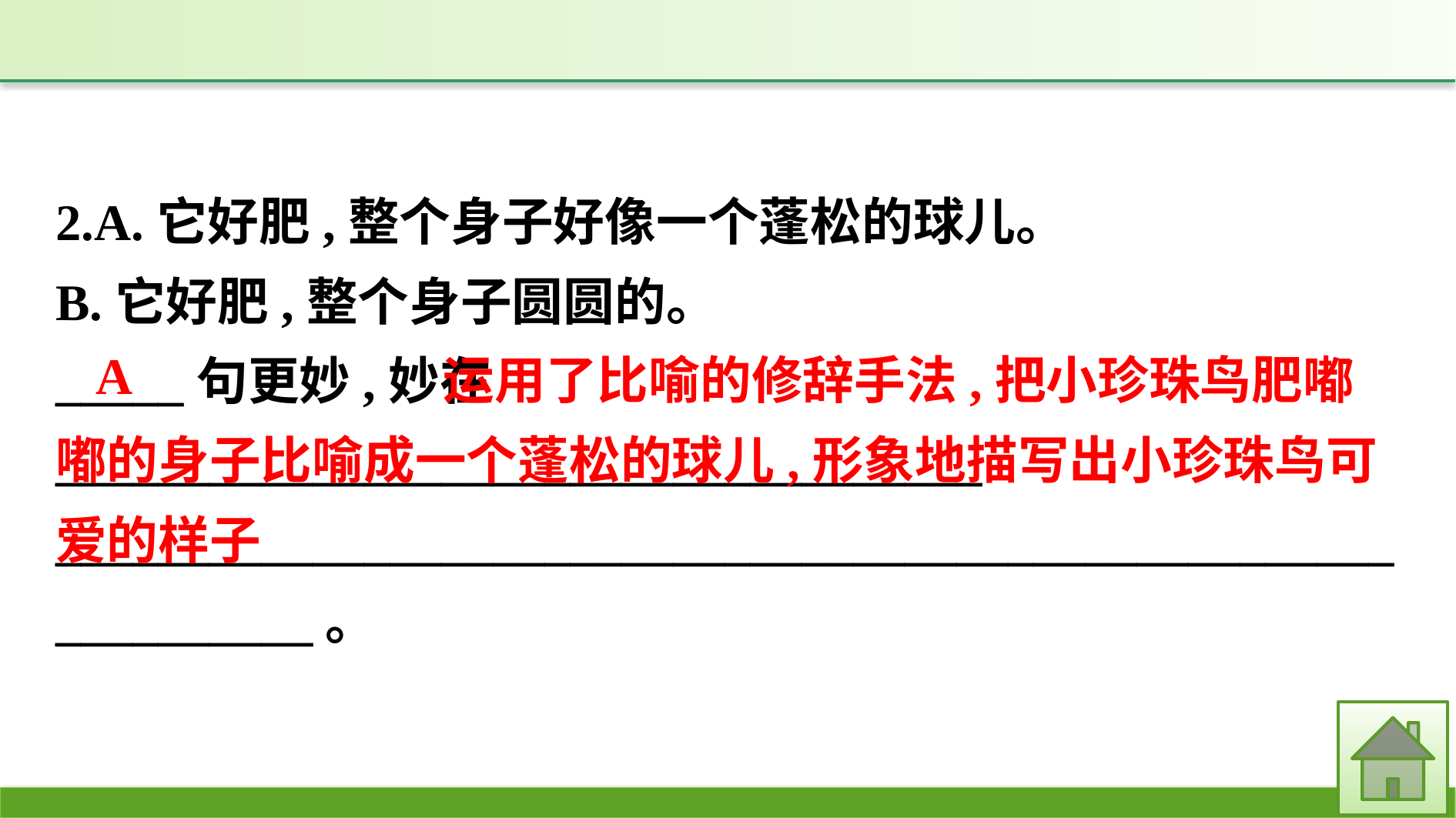

2.A.它好肥,整个身子好像一个蓬松的球儿。
B.它好肥,整个身子圆圆的。
_____句更妙,妙在____________________________________
______________________________________________________________。
                                运用了比喻的修辞手法,把小珍珠鸟肥嘟嘟的身子比喻成一个蓬松的球儿,形象地描写出小珍珠鸟可爱的样子
A